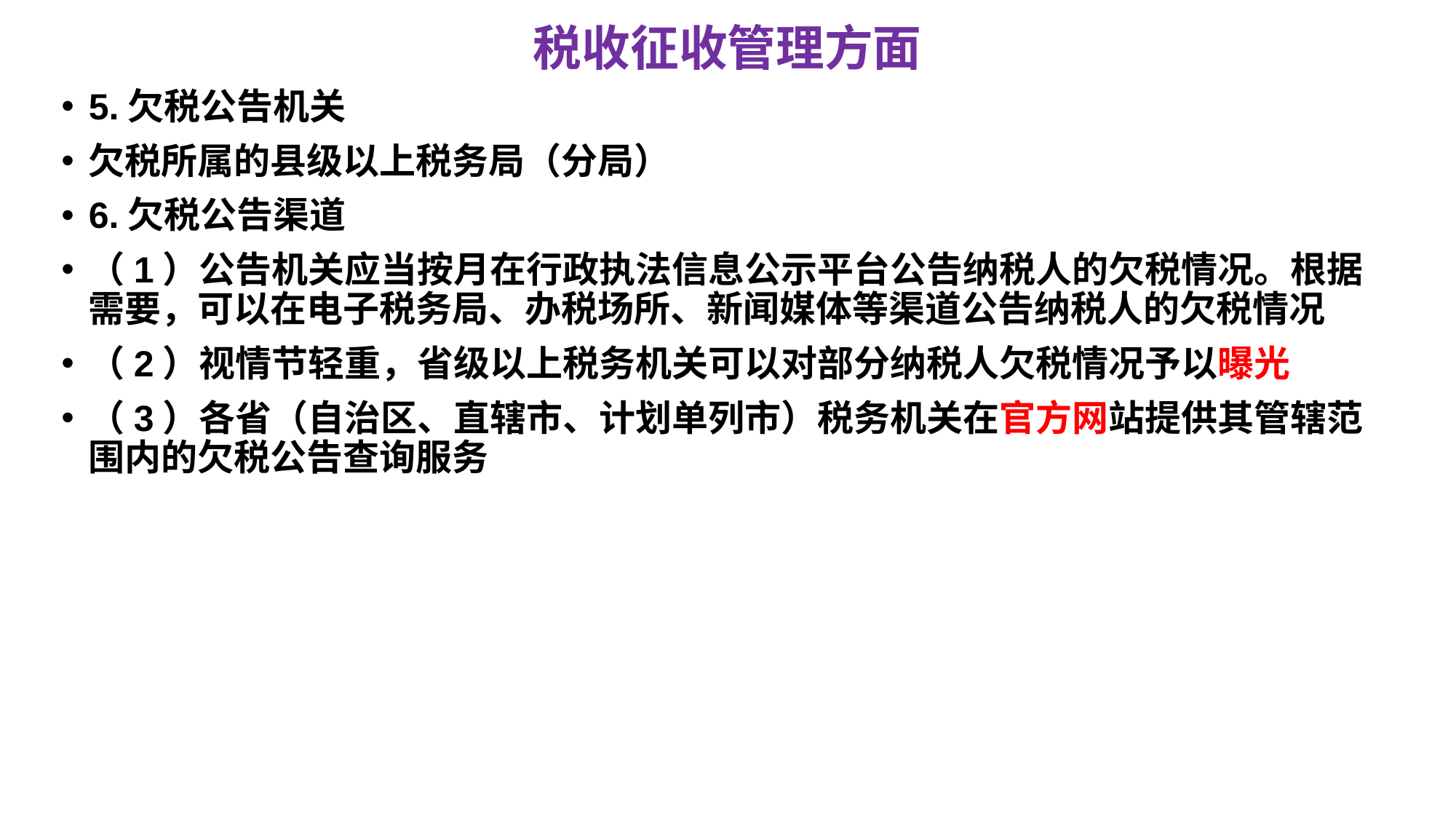

# 税收征收管理方面
5.欠税公告机关
欠税所属的县级以上税务局（分局）
6.欠税公告渠道
（1）公告机关应当按月在行政执法信息公示平台公告纳税人的欠税情况。根据需要，可以在电子税务局、办税场所、新闻媒体等渠道公告纳税人的欠税情况
（2）视情节轻重，省级以上税务机关可以对部分纳税人欠税情况予以曝光
（3）各省（自治区、直辖市、计划单列市）税务机关在官方网站提供其管辖范围内的欠税公告查询服务